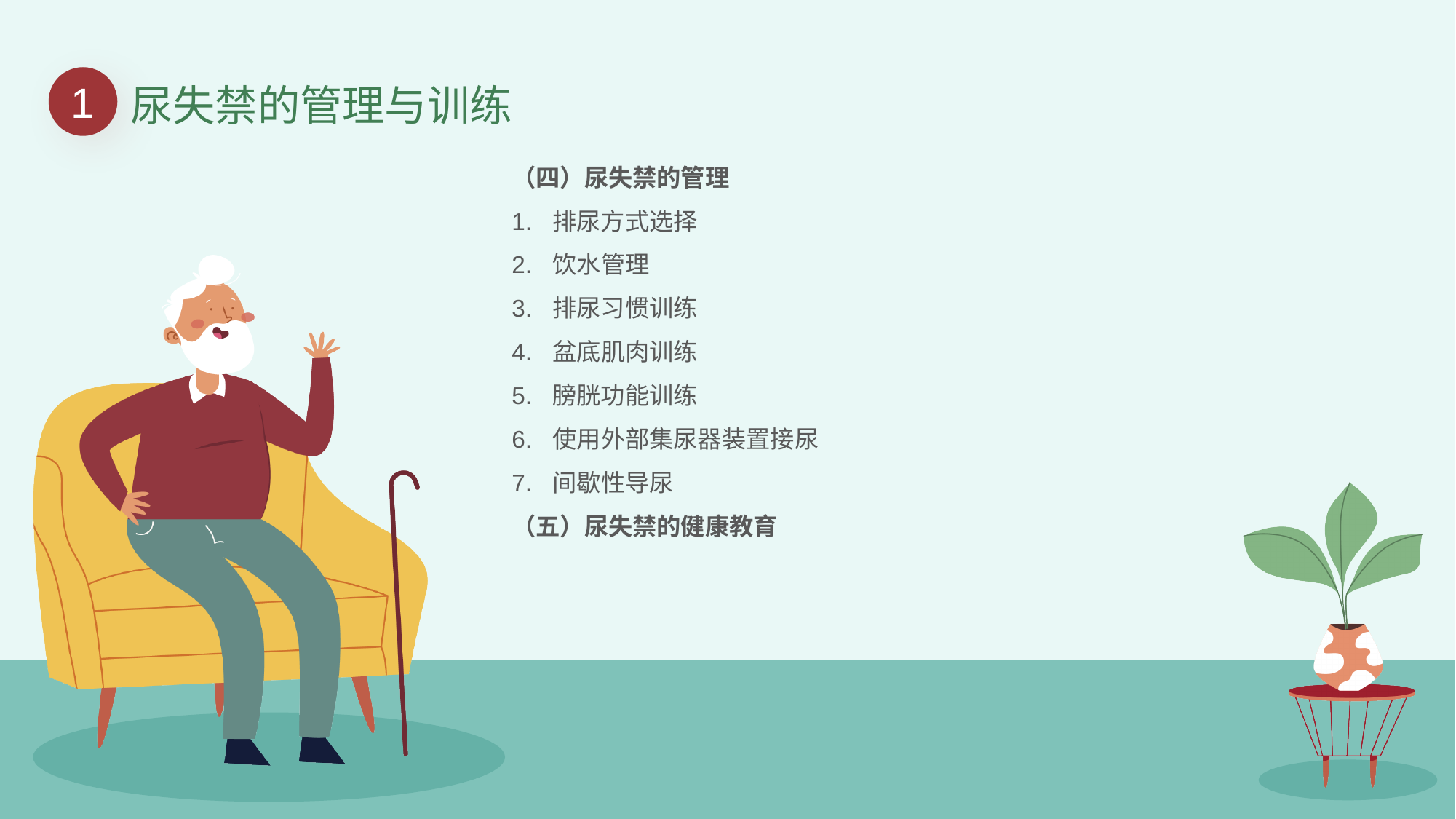

1
尿失禁的管理与训练
（四）尿失禁的管理
排尿方式选择
饮水管理
排尿习惯训练
盆底肌肉训练
膀胱功能训练
使用外部集尿器装置接尿
间歇性导尿
（五）尿失禁的健康教育